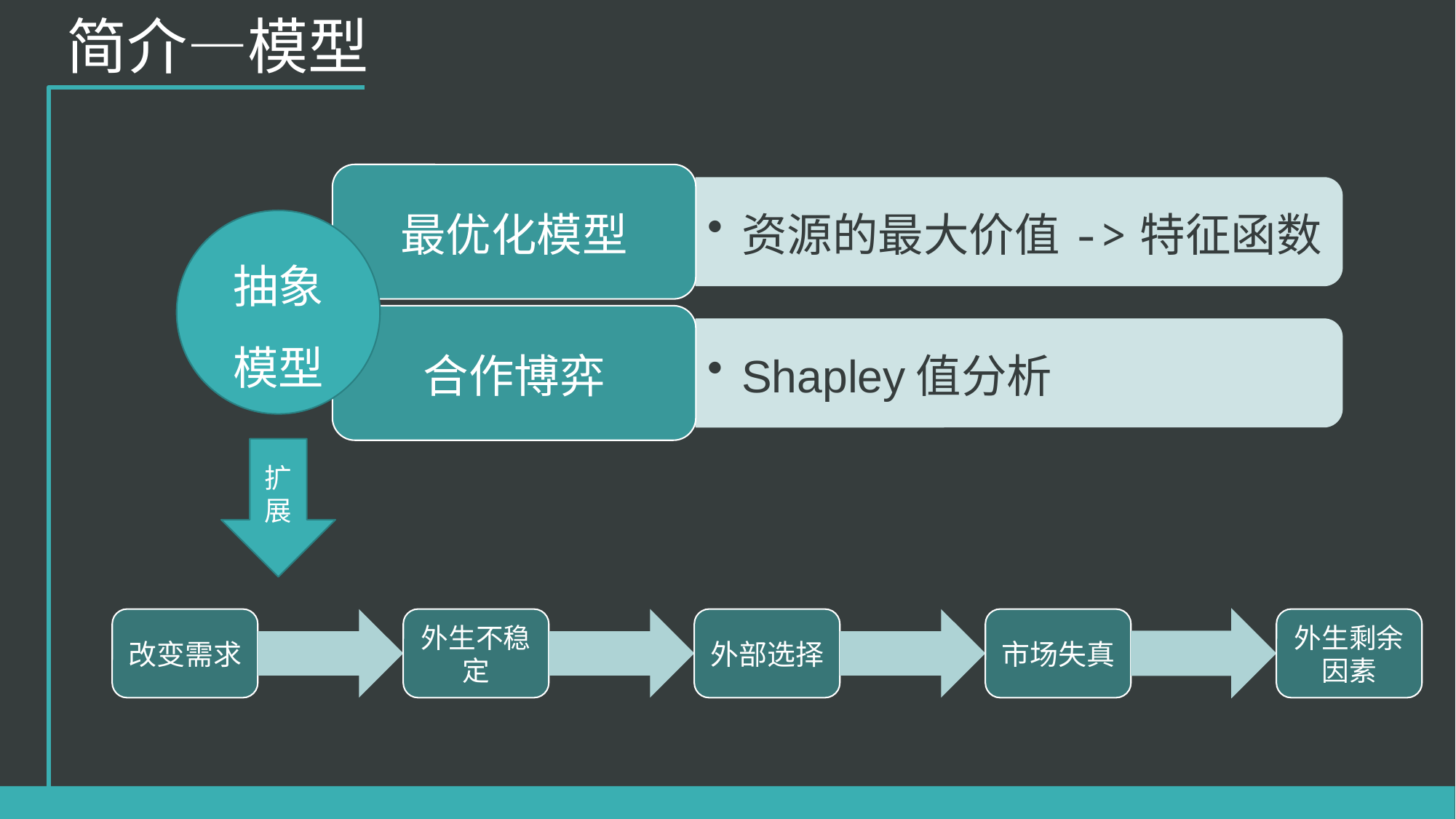

简介—模型

最优化模型
资源的最大价值->特征函数
合作博弈
Shapley值分析
抽象模型
扩展
改变需求
外生不稳定
外部选择
市场失真
外生剩余因素